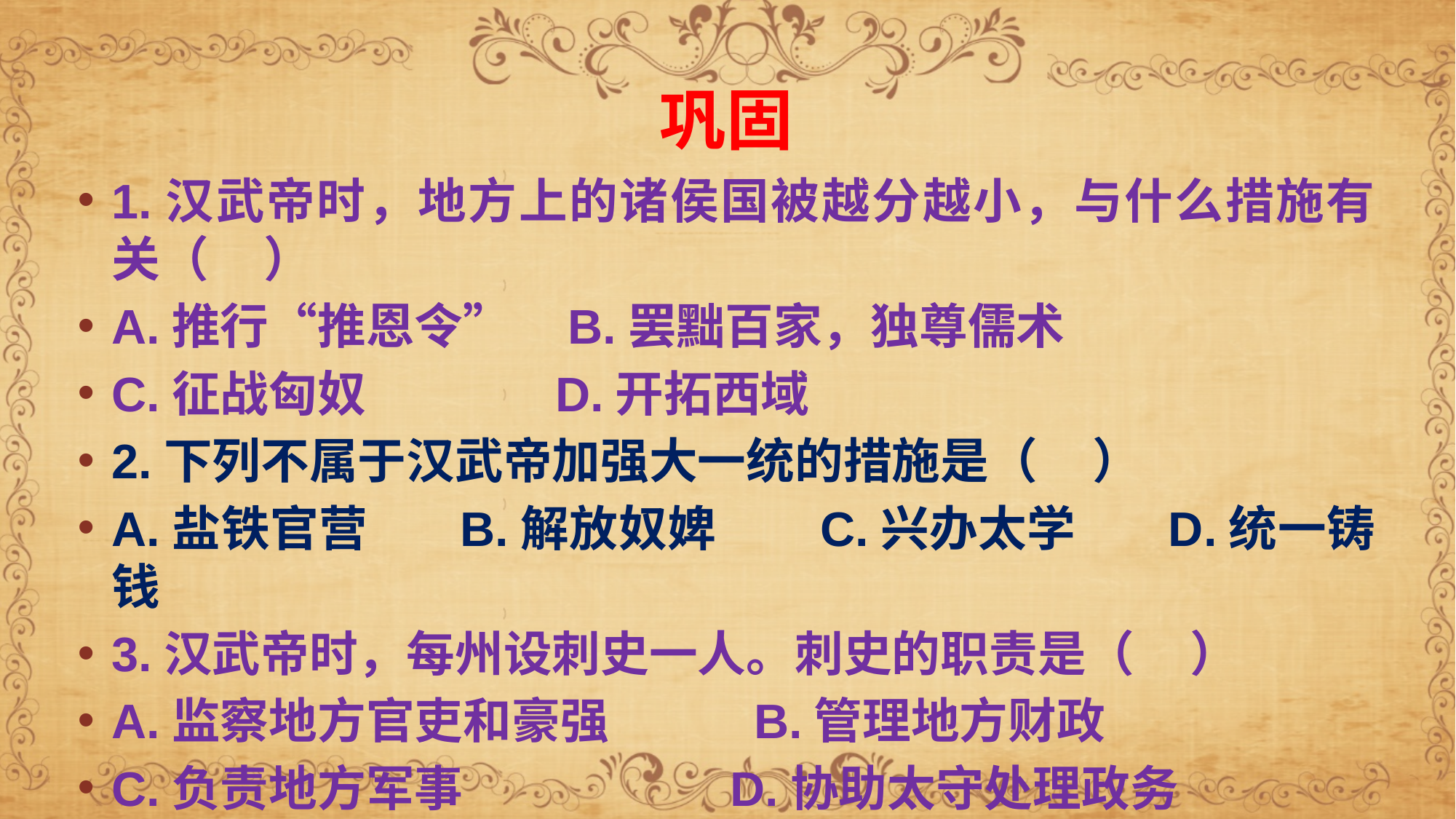

# 巩固
1.汉武帝时，地方上的诸侯国被越分越小，与什么措施有关（     ）
A.推行“推恩令”    B.罢黜百家，独尊儒术
C.征战匈奴                D.开拓西域
2.下列不属于汉武帝加强大一统的措施是（     ）
A.盐铁官营       B.解放奴婢        C.兴办太学       D.统一铸钱
3.汉武帝时，每州设刺史一人。刺史的职责是（     ）
A.监察地方官吏和豪强            B.管理地方财政
C.负责地方军事                       D.协助太守处理政务